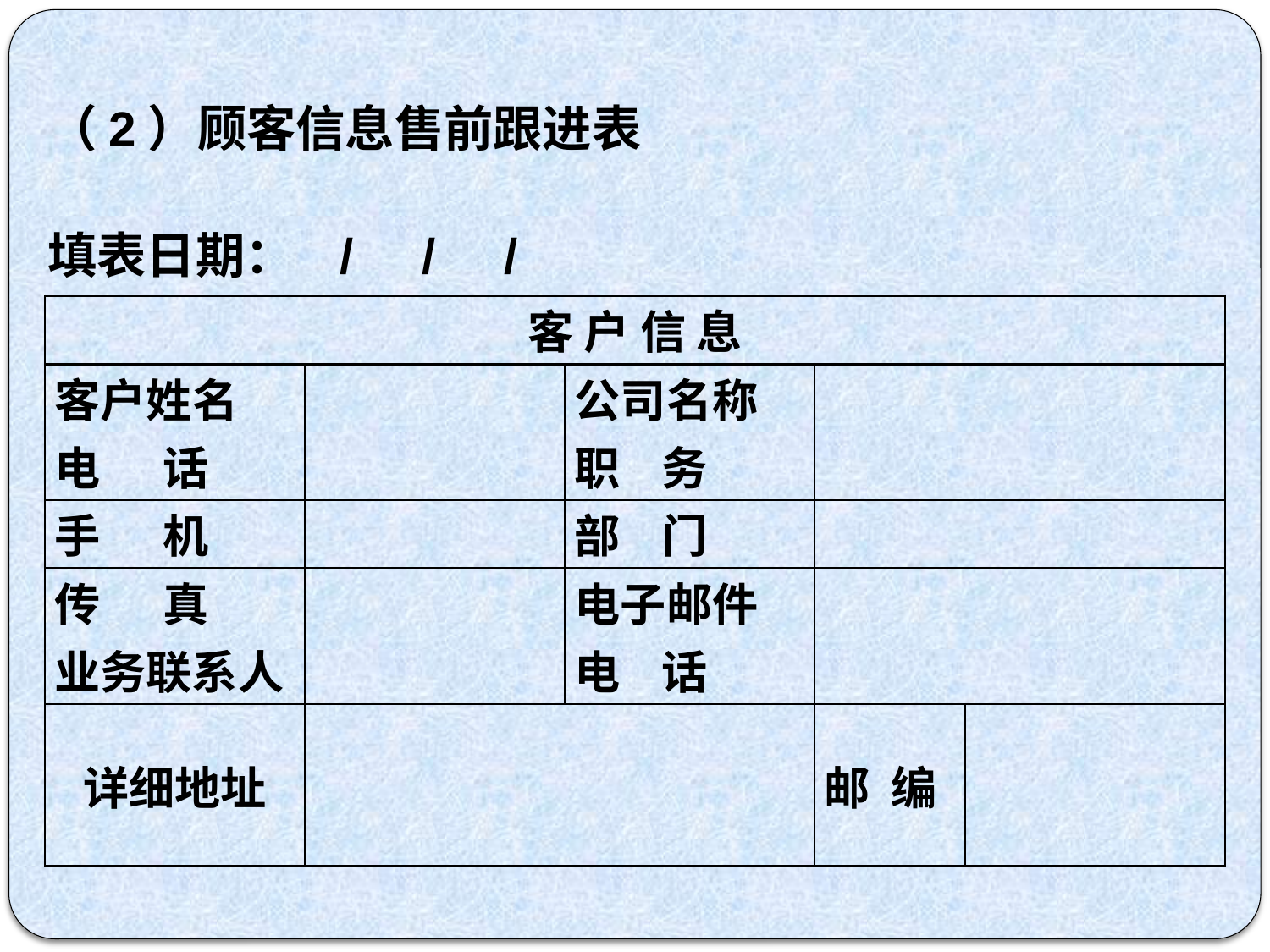

（2）顾客信息售前跟进表

填表日期：   /     /     /
| 客 户 信 息 |  |  |  |  |
| --- | --- | --- | --- | --- |
| 客户姓名 |  | 公司名称 |  |  |
| 电 话 |  | 职 务 |  |  |
| 手 机 |  | 部 门 |  |  |
| 传 真 |  | 电子邮件 |  |  |
| 业务联系人 |  | 电 话 |  |  |
| 详细地址 |  |  | 邮 编 |  |